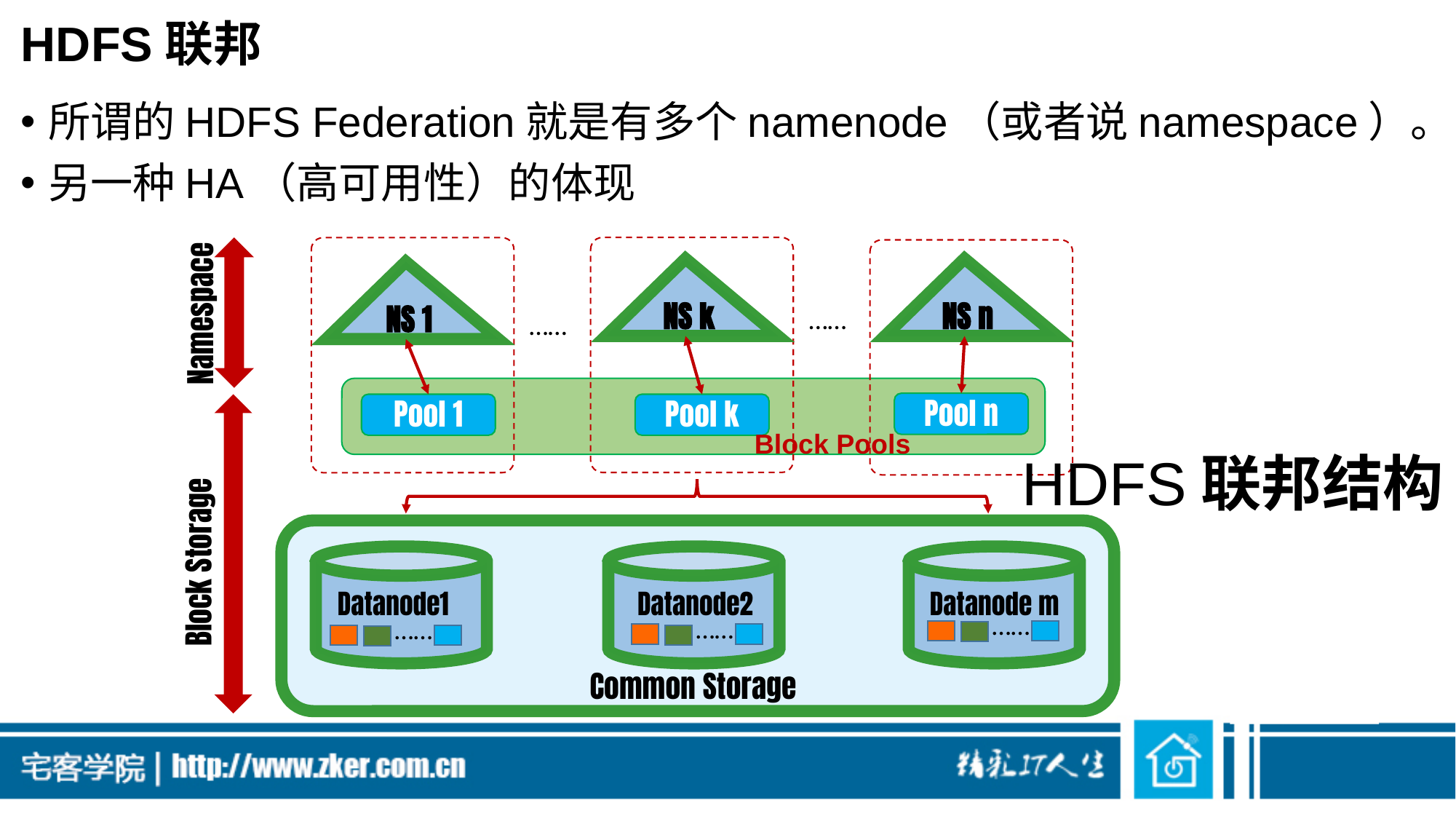

# HDFS联邦
所谓的HDFS Federation就是有多个namenode（或者说namespace）。
另一种HA（高可用性）的体现

NS k
NS n
NS 1
……
……

Pool n
Pool 1
Pool k

Block Pools

Datanode1
Datanode2
Datanode m
……

……

……

Common Storage
Block Storage
Namespace
HDFS联邦结构